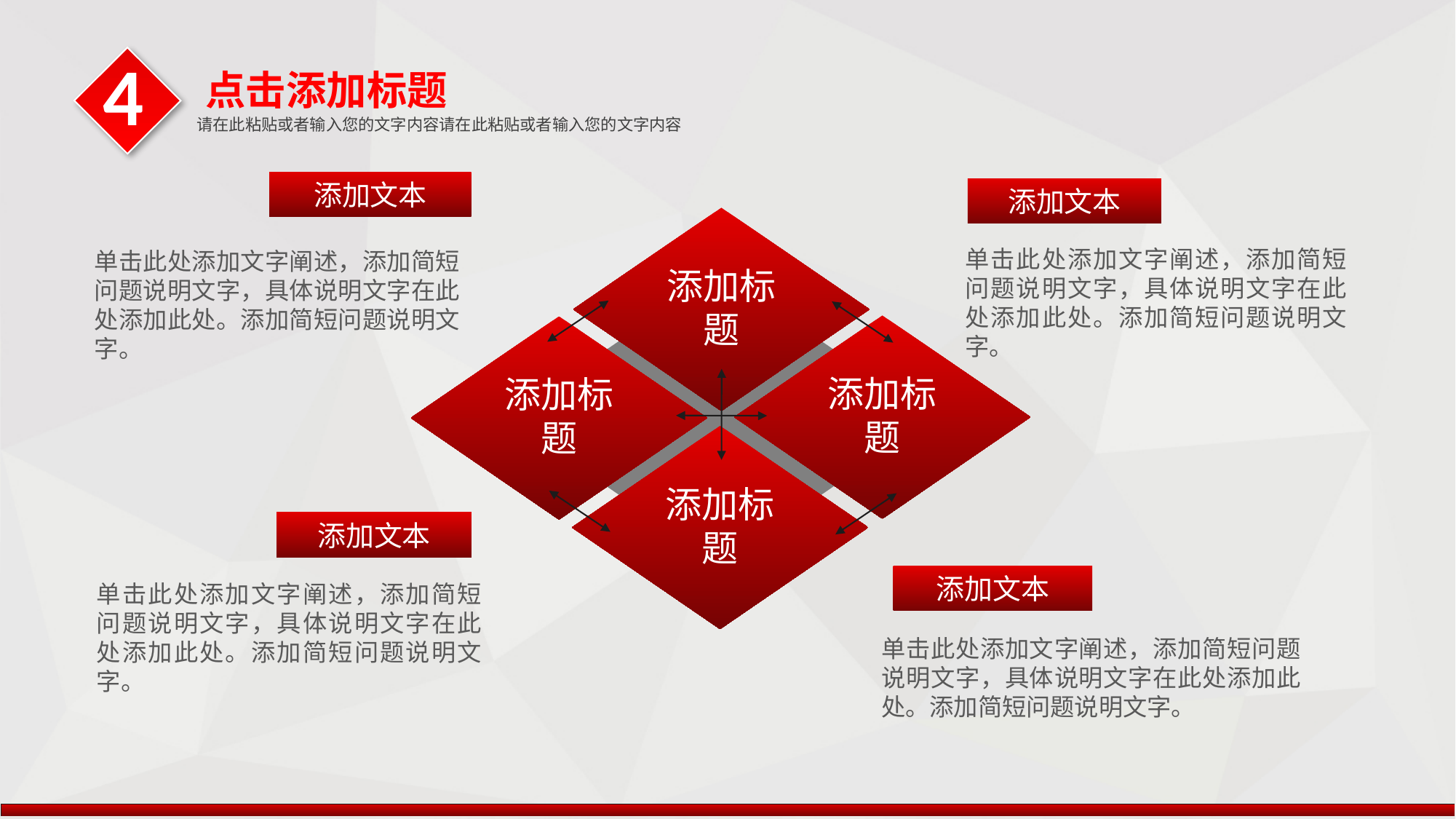

4

点击添加标题
请在此粘贴或者输入您的文字内容请在此粘贴或者输入您的文字内容

添加文本
添加文本

添加标题
单击此处添加文字阐述，添加简短问题说明文字，具体说明文字在此处添加此处。添加简短问题说明文字。
单击此处添加文字阐述，添加简短问题说明文字，具体说明文字在此处添加此处。添加简短问题说明文字。

添加标题

添加标题

添加标题
添加文本
添加文本
单击此处添加文字阐述，添加简短问题说明文字，具体说明文字在此处添加此处。添加简短问题说明文字。
单击此处添加文字阐述，添加简短问题说明文字，具体说明文字在此处添加此处。添加简短问题说明文字。